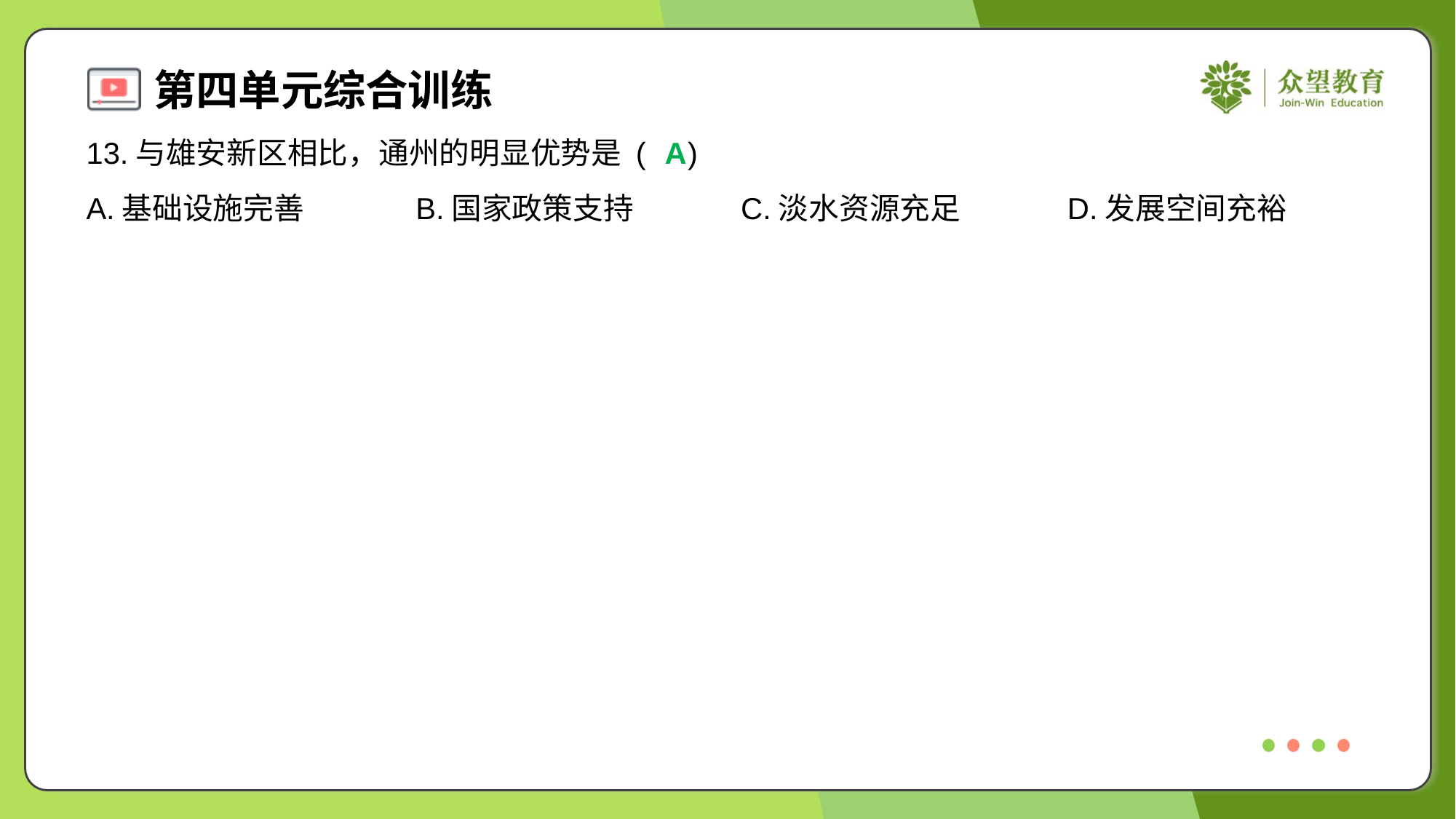

13.与雄安新区相比，通州的明显优势是 (     )
A
A.基础设施完善	B.国家政策支持	C.淡水资源充足	D.发展空间充裕